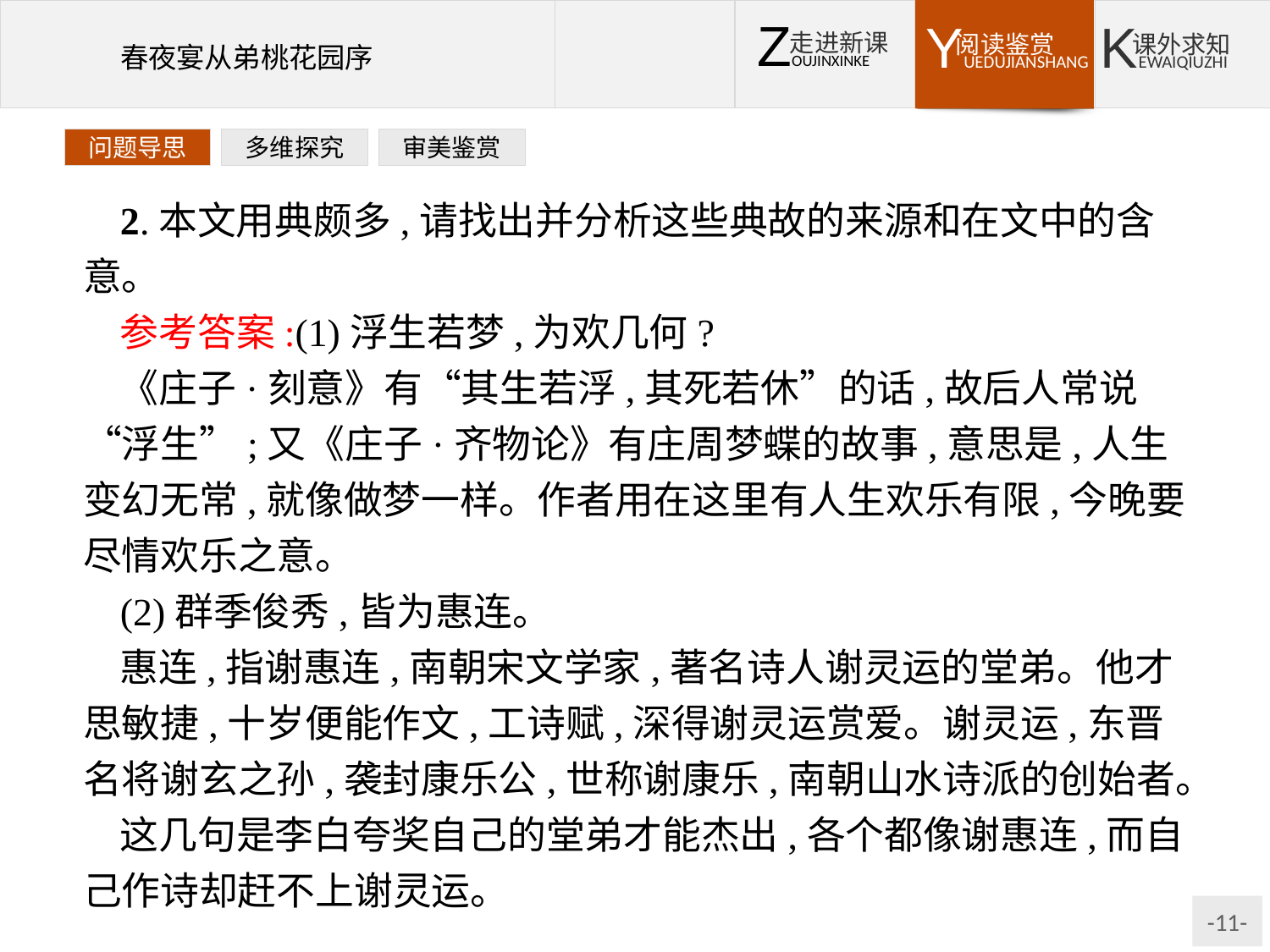

问题导思
多维探究
审美鉴赏
2.本文用典颇多,请找出并分析这些典故的来源和在文中的含意。
参考答案:(1)浮生若梦,为欢几何?
《庄子·刻意》有“其生若浮,其死若休”的话,故后人常说“浮生”;又《庄子·齐物论》有庄周梦蝶的故事,意思是,人生变幻无常,就像做梦一样。作者用在这里有人生欢乐有限,今晚要尽情欢乐之意。
(2)群季俊秀,皆为惠连。
惠连,指谢惠连,南朝宋文学家,著名诗人谢灵运的堂弟。他才思敏捷,十岁便能作文,工诗赋,深得谢灵运赏爱。谢灵运,东晋名将谢玄之孙,袭封康乐公,世称谢康乐,南朝山水诗派的创始者。
这几句是李白夸奖自己的堂弟才能杰出,各个都像谢惠连,而自己作诗却赶不上谢灵运。